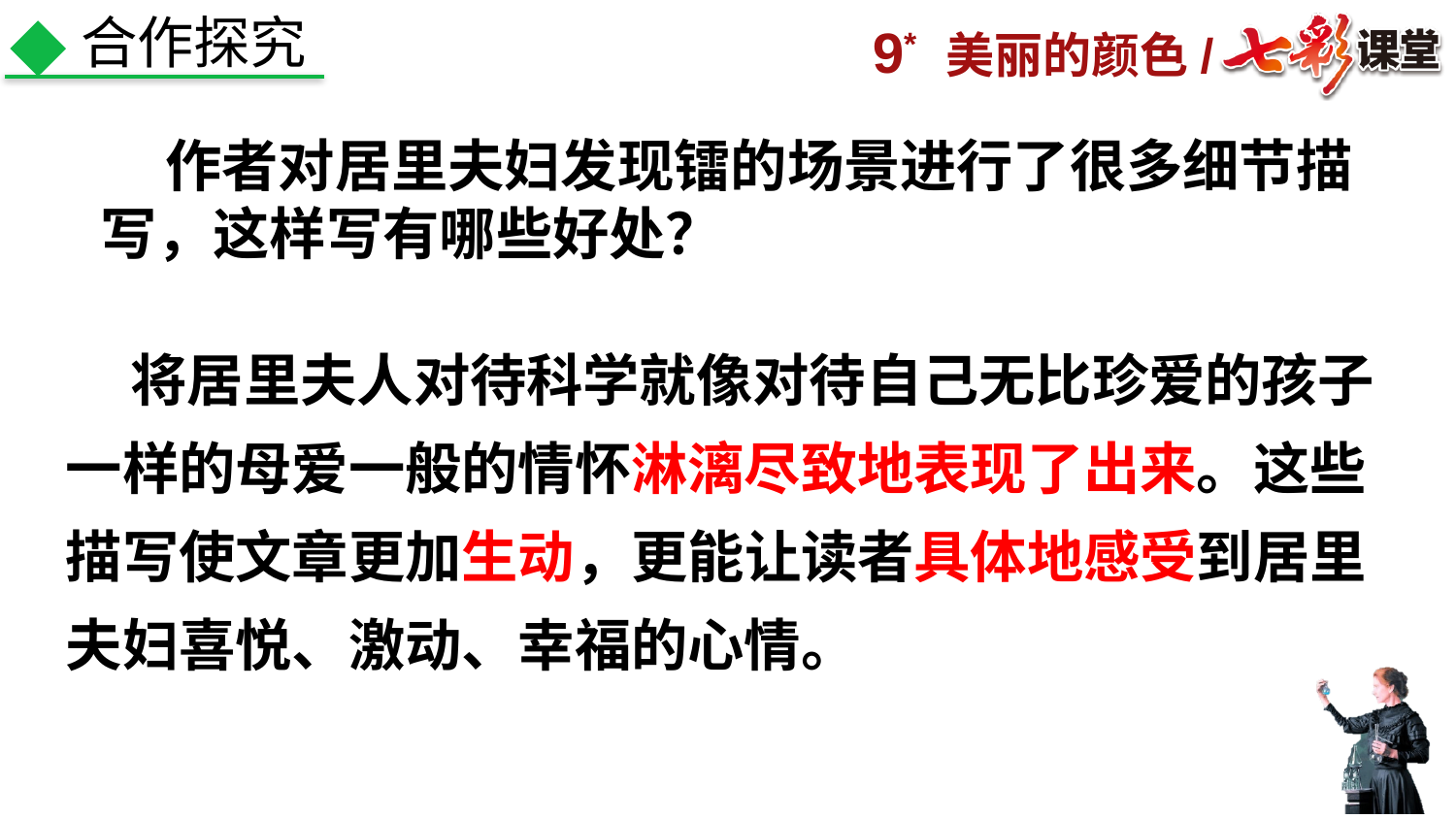

合作探究

    作者对居里夫妇发现镭的场景进行了很多细节描写，这样写有哪些好处？
    将居里夫人对待科学就像对待自己无比珍爱的孩子一样的母爱一般的情怀淋漓尽致地表现了出来。这些描写使文章更加生动，更能让读者具体地感受到居里夫妇喜悦、激动、幸福的心情。